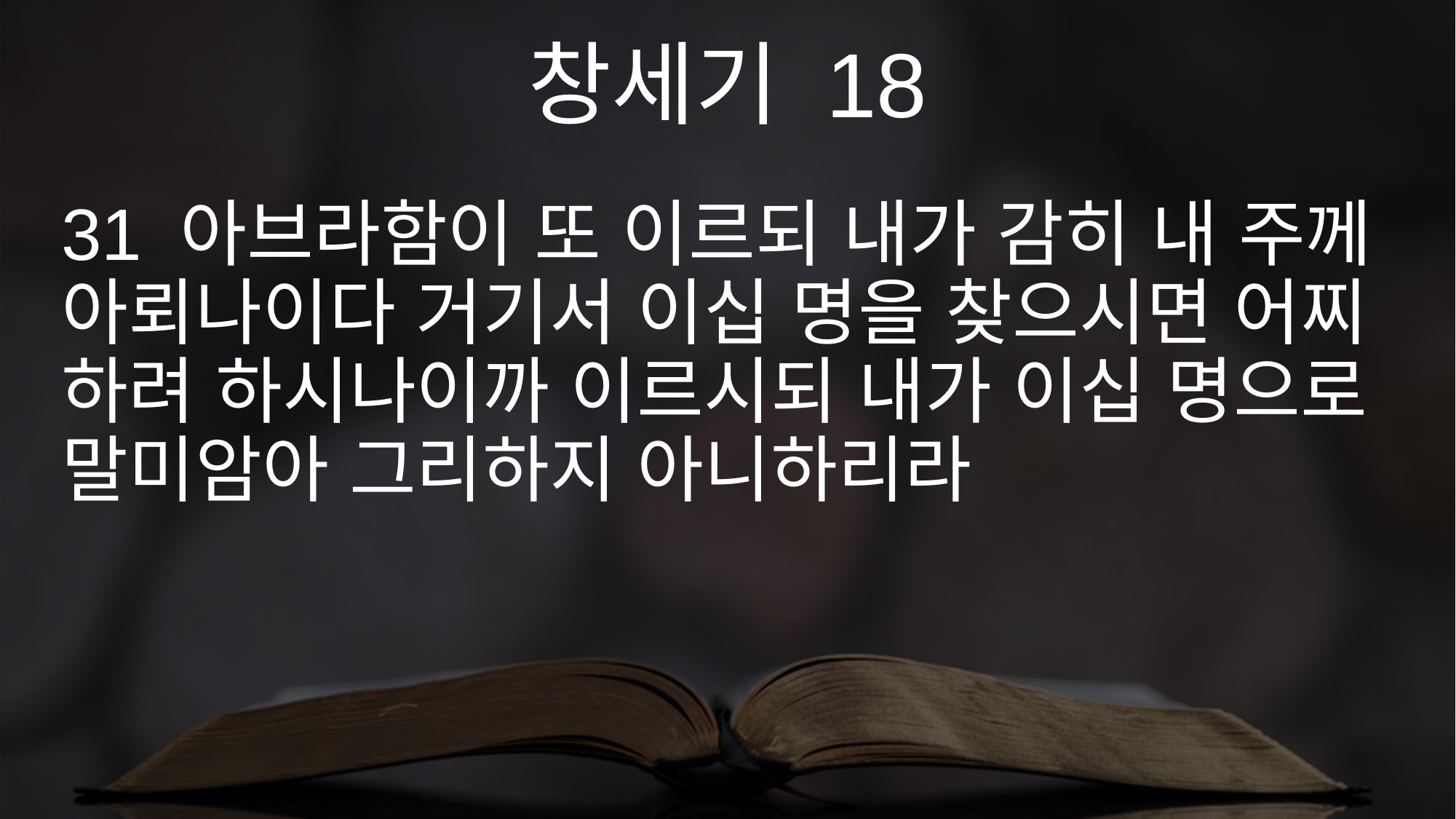

창세기 18
31 아브라함이 또 이르되 내가 감히 내 주께 아뢰나이다 거기서 이십 명을 찾으시면 어찌 하려 하시나이까 이르시되 내가 이십 명으로 말미암아 그리하지 아니하리라